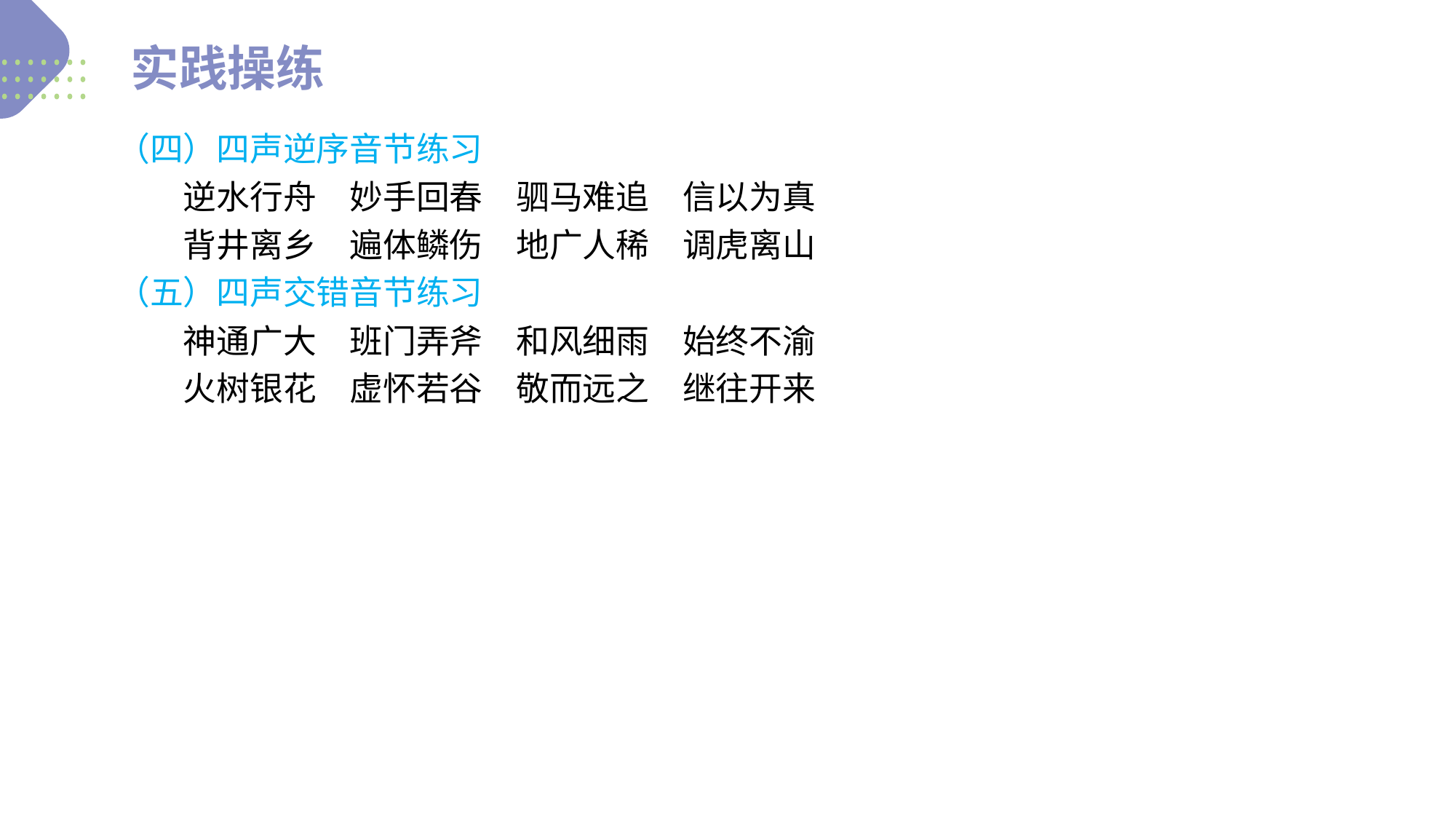

实践操练

（四）四声逆序音节练习
　　逆水行舟　妙手回春　驷马难追　信以为真
　　背井离乡　遍体鳞伤　地广人稀　调虎离山
（五）四声交错音节练习
　　神通广大　班门弄斧　和风细雨　始终不渝
　　火树银花　虚怀若谷　敬而远之　继往开来